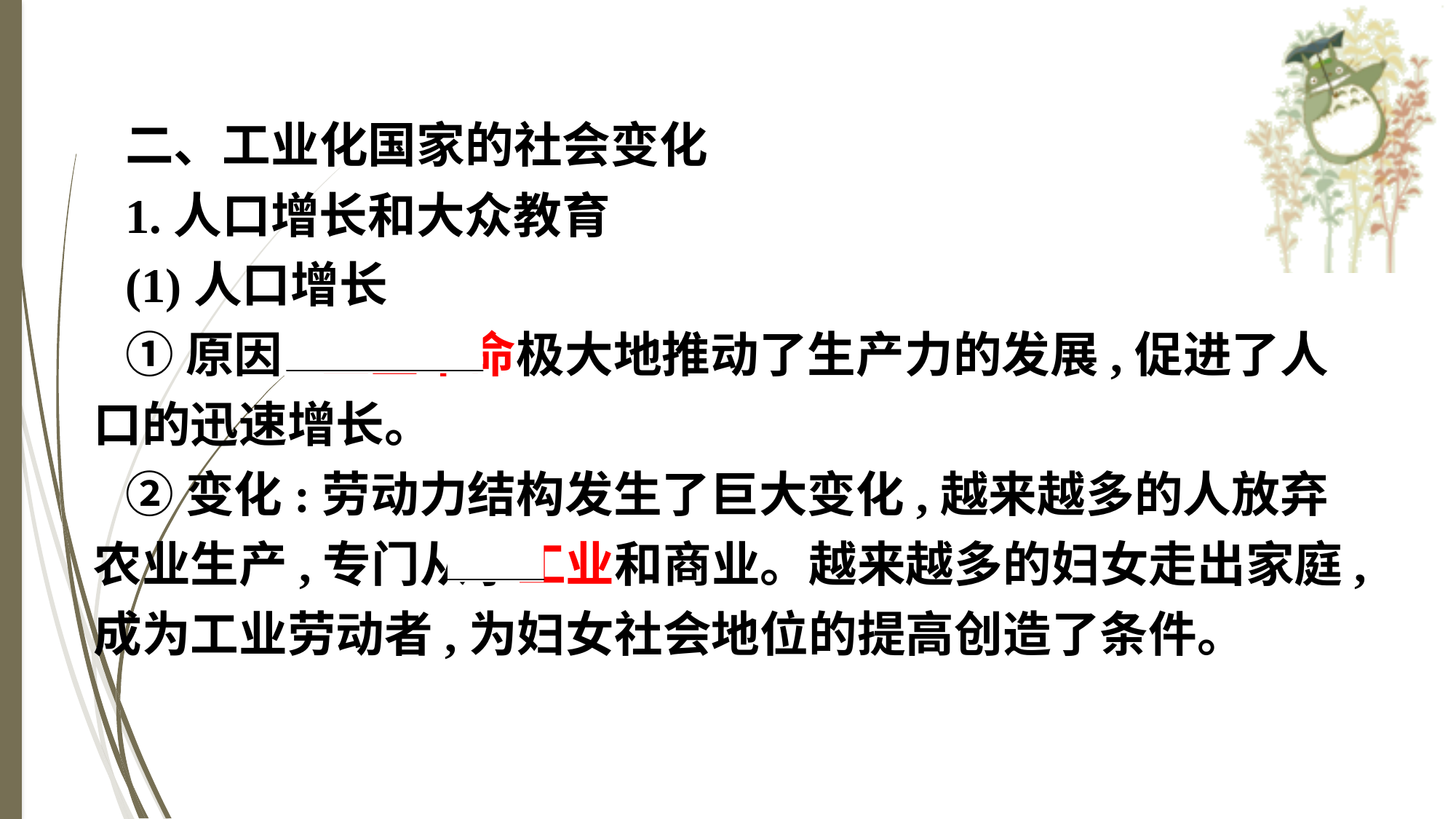

二、工业化国家的社会变化
1.人口增长和大众教育
(1)人口增长
①原因:工业革命极大地推动了生产力的发展,促进了人口的迅速增长。
②变化:劳动力结构发生了巨大变化,越来越多的人放弃农业生产,专门从事工业和商业。越来越多的妇女走出家庭,成为工业劳动者,为妇女社会地位的提高创造了条件。